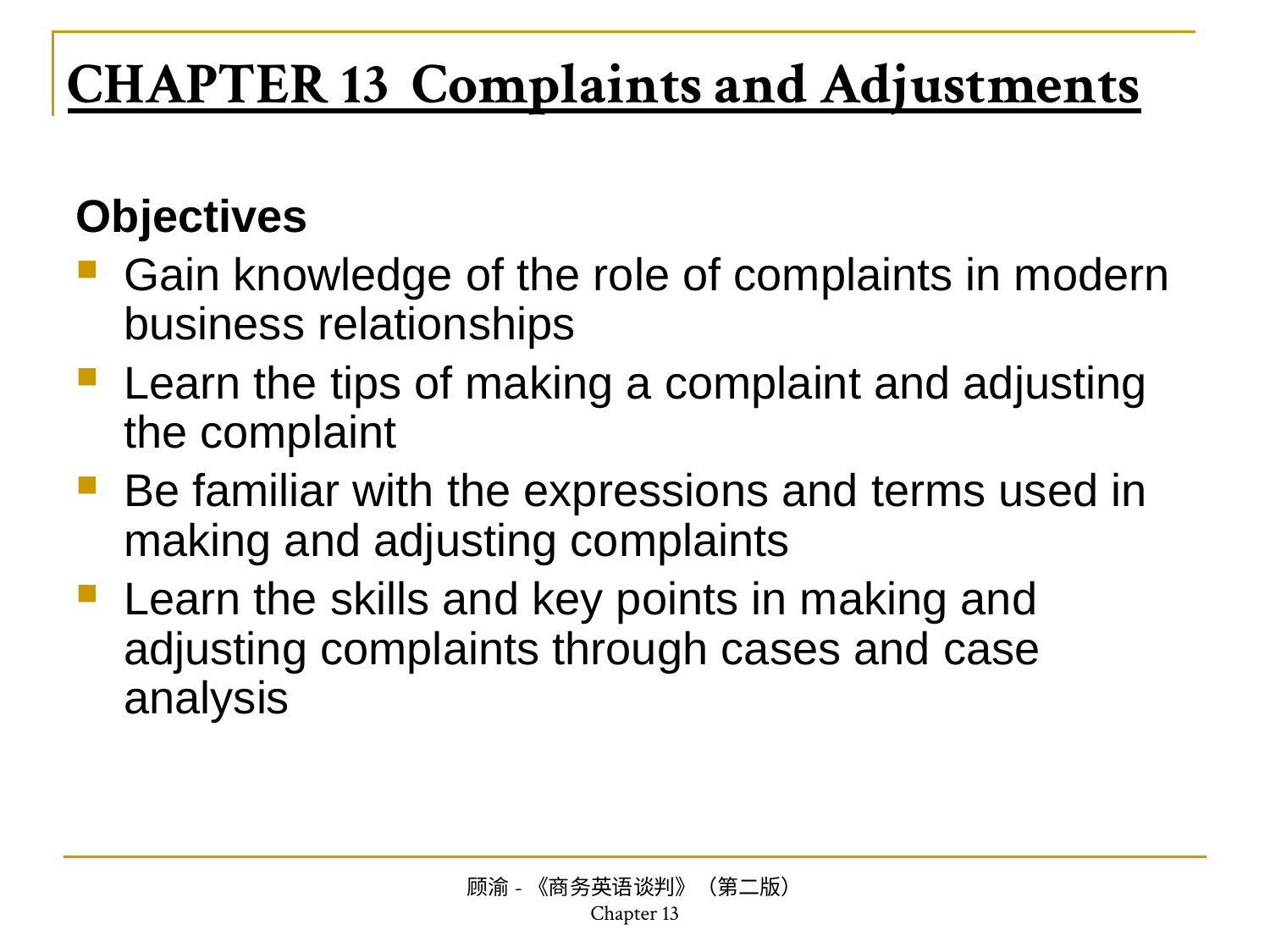

# CHAPTER 13  Complaints and Adjustments
Objectives
Gain knowledge of the role of complaints in modern business relationships
Learn the tips of making a complaint and adjusting the complaint
Be familiar with the expressions and terms used in making and adjusting complaints
Learn the skills and key points in making and adjusting complaints through cases and case analysis

3
顾渝-《商务英语谈判》（第二版） Chapter 13